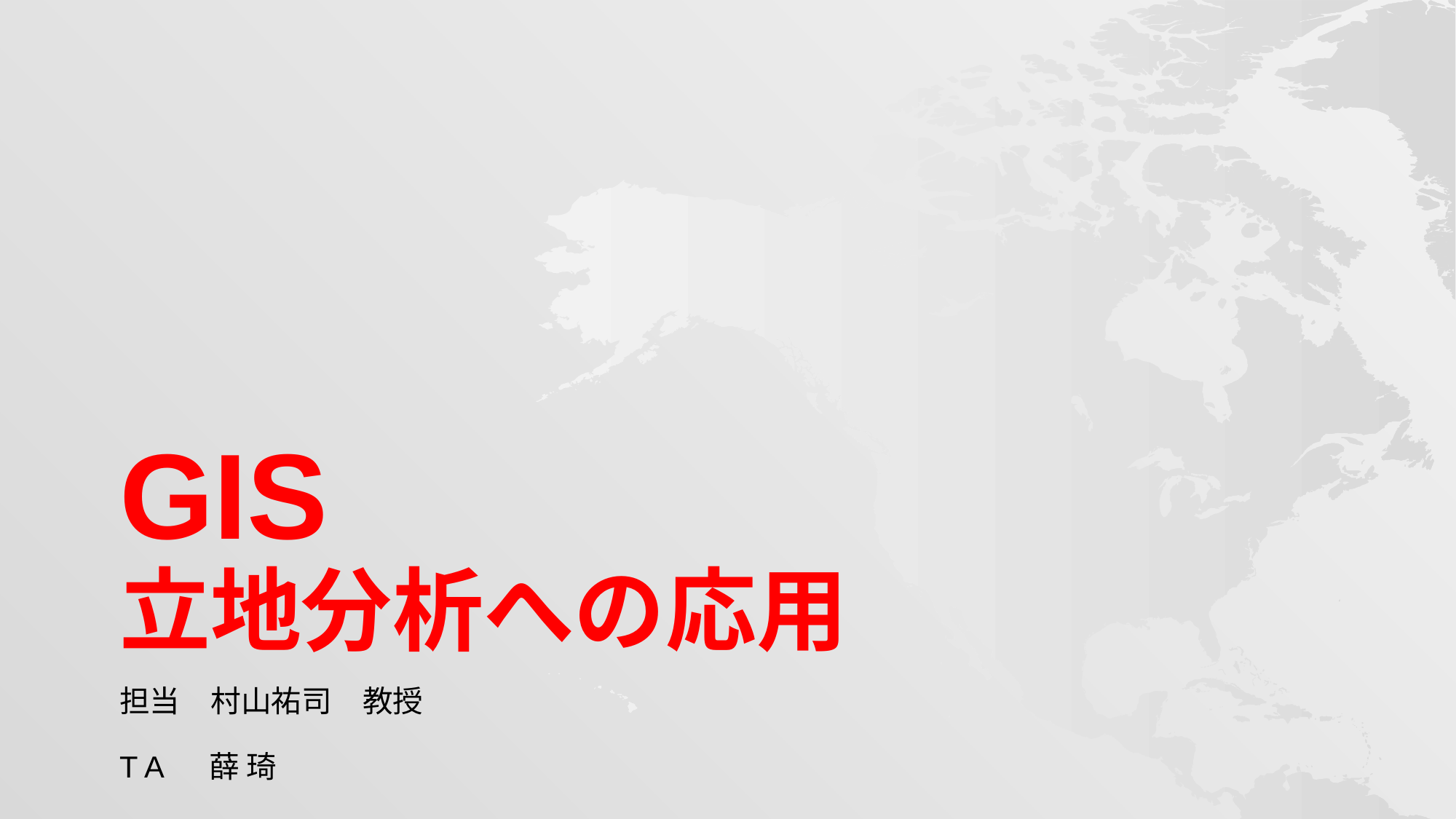

# GIS 立地分析への応用
担当　村山祐司　教授

T A　 薛 琦